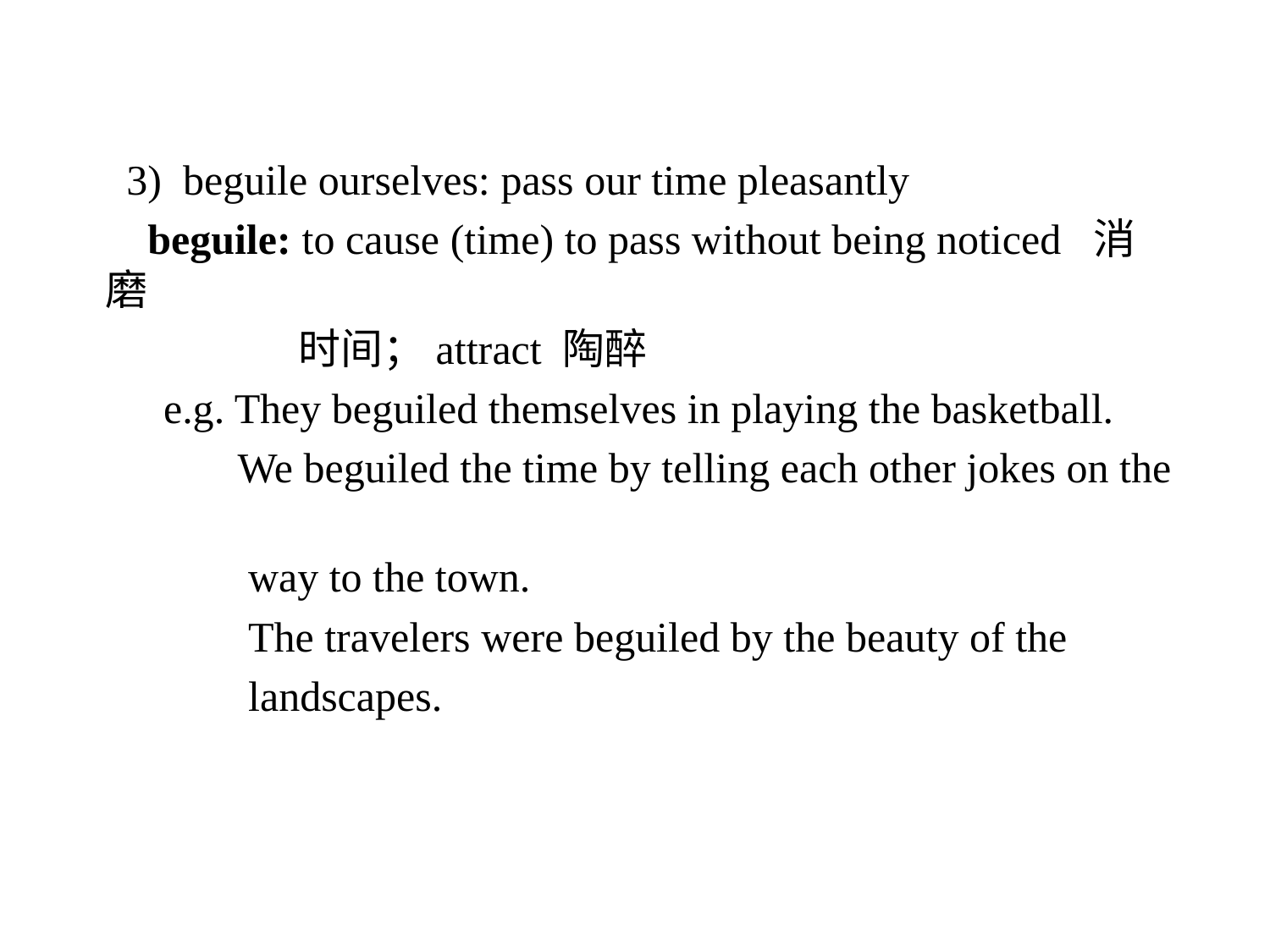

3)  beguile ourselves: pass our time pleasantly
  beguile: to cause (time) to pass without being noticed  消磨
                 时间；attract 陶醉
          e.g. They beguiled themselves in playing the basketball.
                 We beguiled the time by telling each other jokes on the
                  way to the town.
                  The travelers were beguiled by the beauty of the
                  landscapes.